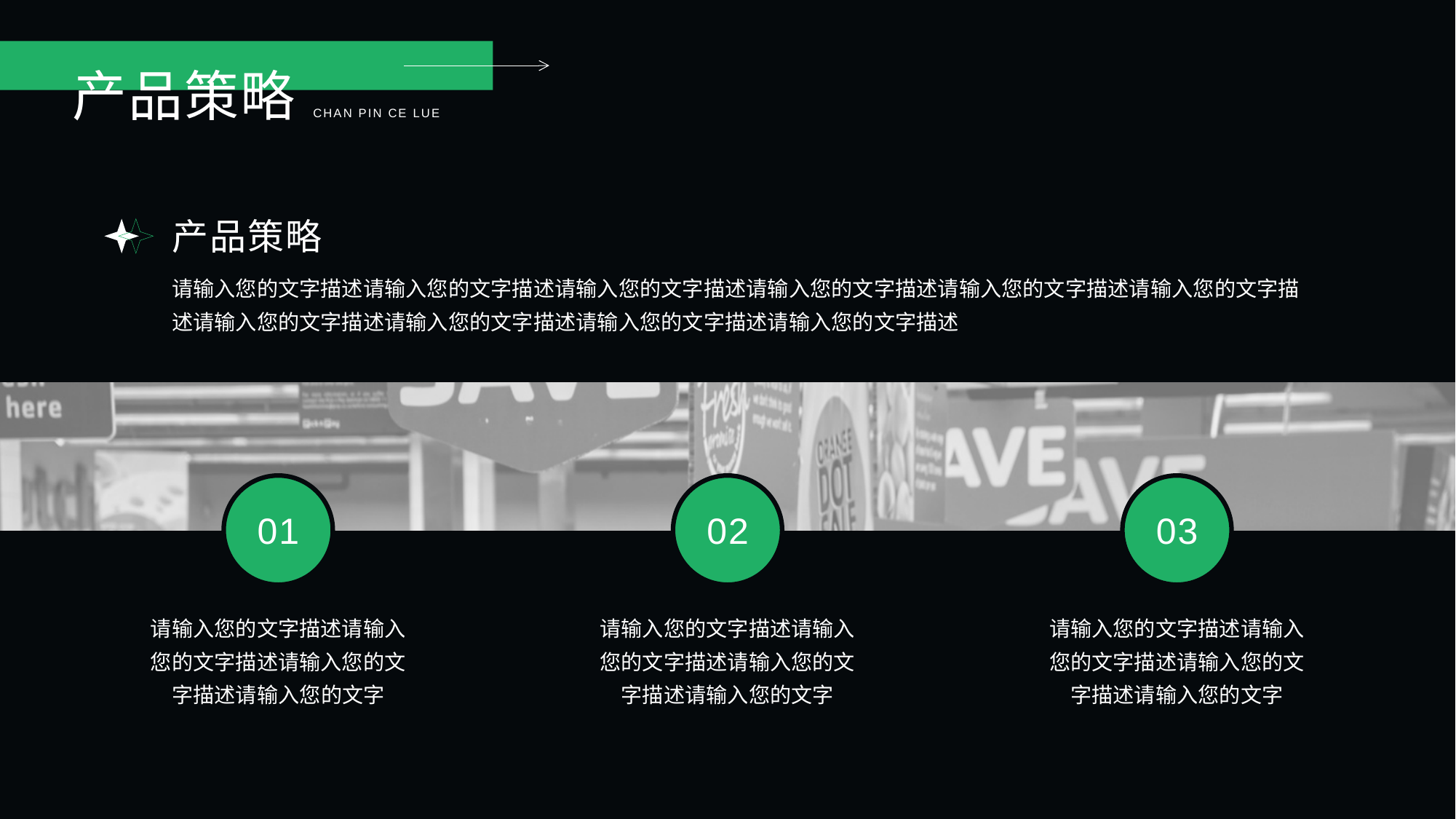

产品策略
CHAN PIN CE LUE
产品策略

请输入您的文字描述请输入您的文字描述请输入您的文字描述请输入您的文字描述请输入您的文字描述请输入您的文字描述请输入您的文字描述请输入您的文字描述请输入您的文字描述请输入您的文字描述

01
02
03
请输入您的文字描述请输入您的文字描述请输入您的文字描述请输入您的文字
请输入您的文字描述请输入您的文字描述请输入您的文字描述请输入您的文字
请输入您的文字描述请输入您的文字描述请输入您的文字描述请输入您的文字